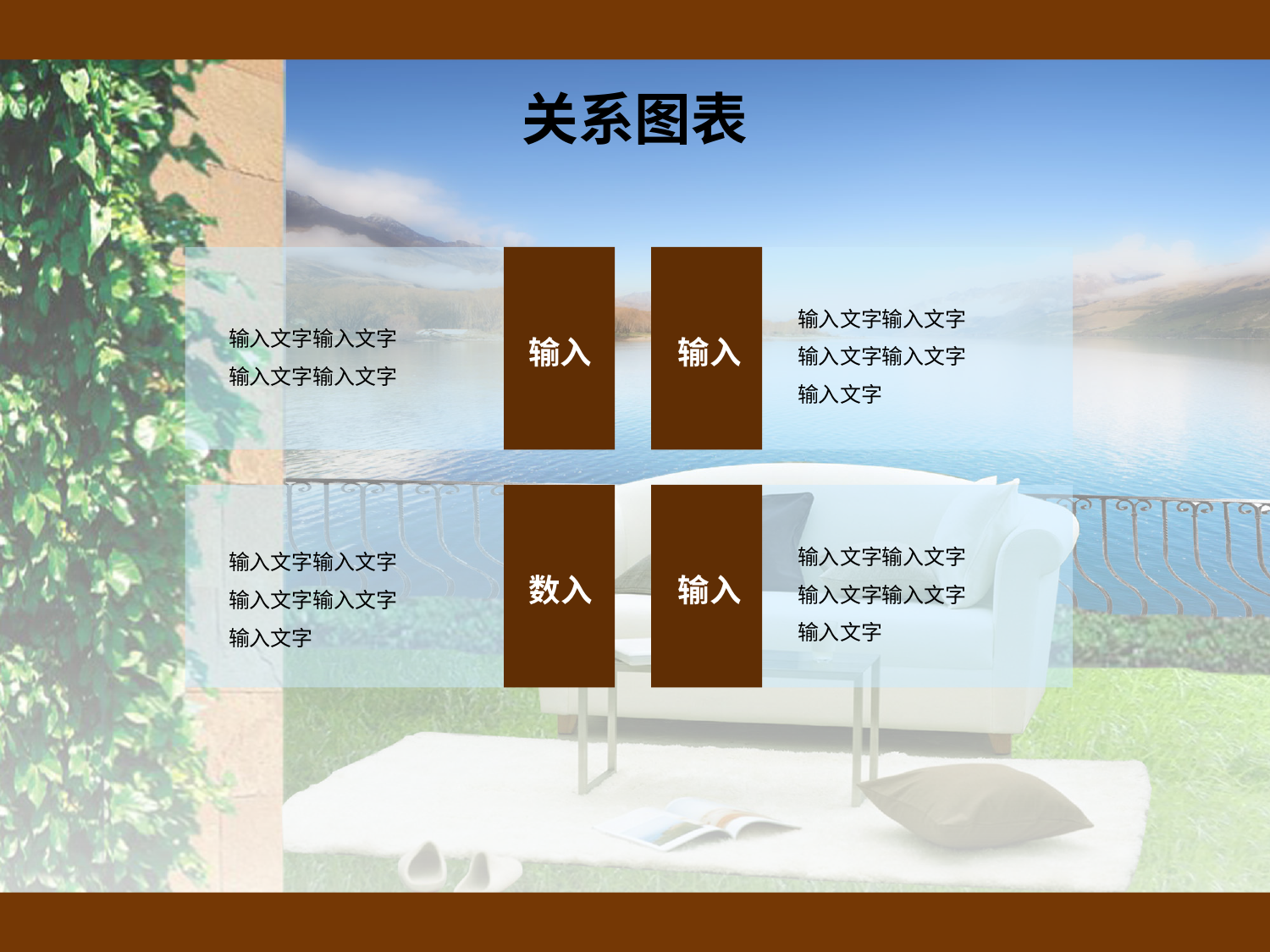

# 关系图表

输入

输入

输入文字输入文字
输入文字输入文字

输入文字输入文字
输入文字输入文字
输入文字

输入文字输入文字
输入文字输入文字
输入文字

输入文字输入文字
输入文字输入文字
输入文字

数入

输入